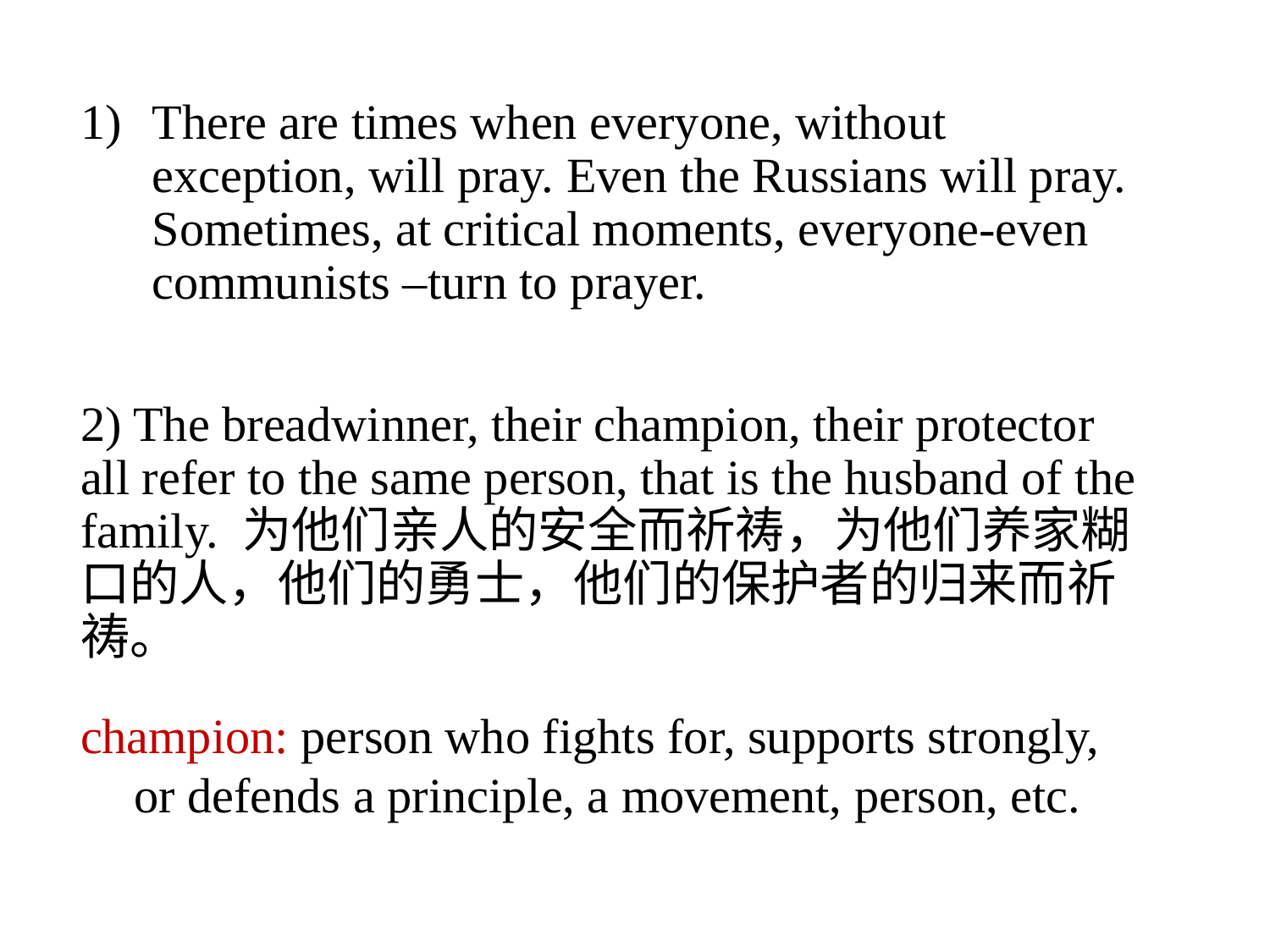

There are times when everyone, without exception, will pray. Even the Russians will pray. Sometimes, at critical moments, everyone-even communists –turn to prayer.

2) The breadwinner, their champion, their protector all refer to the same person, that is the husband of the family. 为他们亲人的安全而祈祷，为他们养家糊口的人，他们的勇士，他们的保护者的归来而祈祷。

champion: person who fights for, supports strongly, or defends a principle, a movement, person, etc.